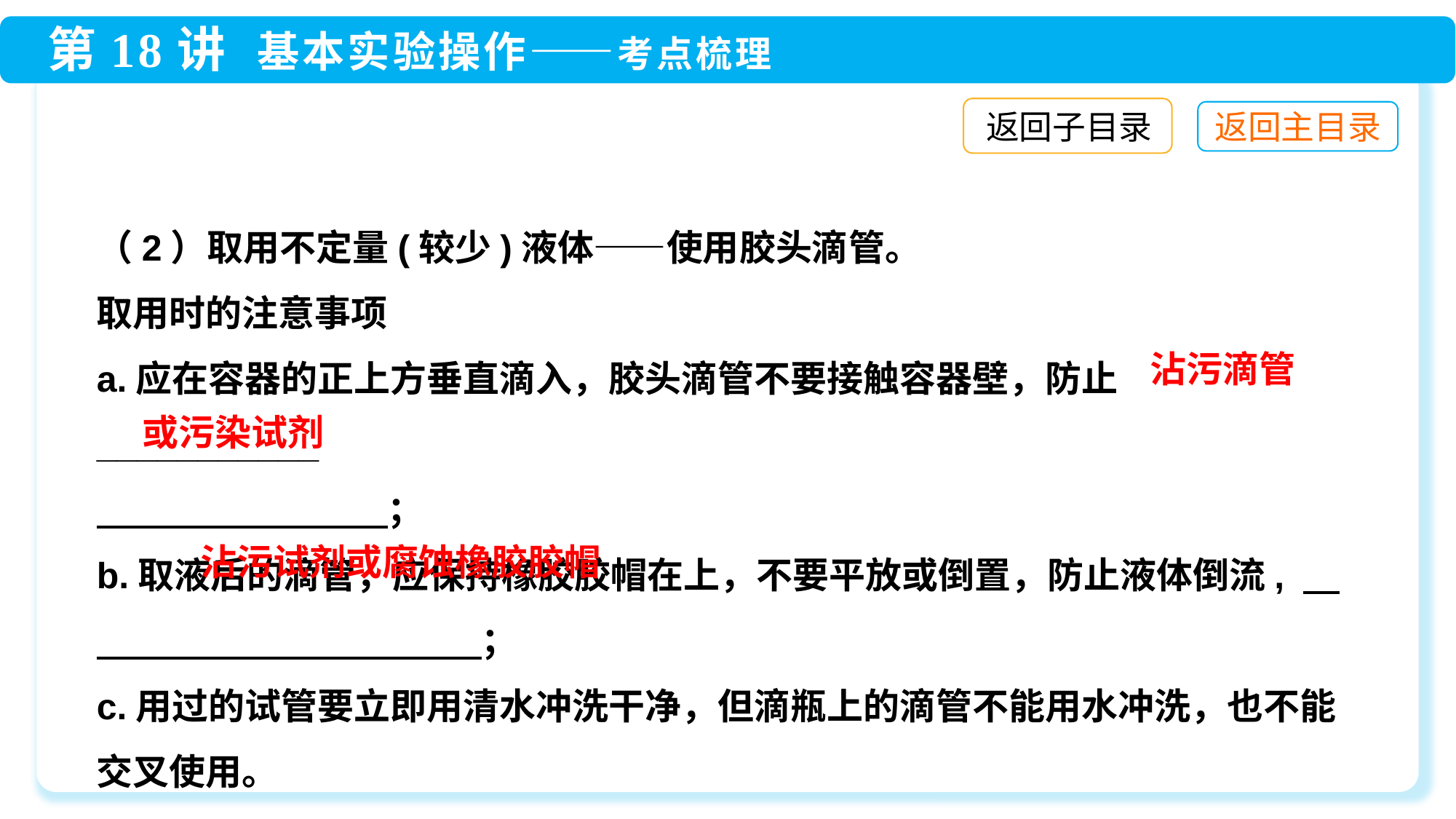

返回子目录
（2）取用不定量(较少)液体——使用胶头滴管。
取用时的注意事项
a.应在容器的正上方垂直滴入，胶头滴管不要接触容器壁，防止___________
　　　　　　　　；
b.取液后的滴管，应保持橡胶胶帽在上，不要平放或倒置，防止液体倒流, 　　　　　    　   　　　　；
c.用过的试管要立即用清水冲洗干净，但滴瓶上的滴管不能用水冲洗，也不能交叉使用。
沾污滴管
或污染试剂
沾污试剂或腐蚀橡胶胶帽